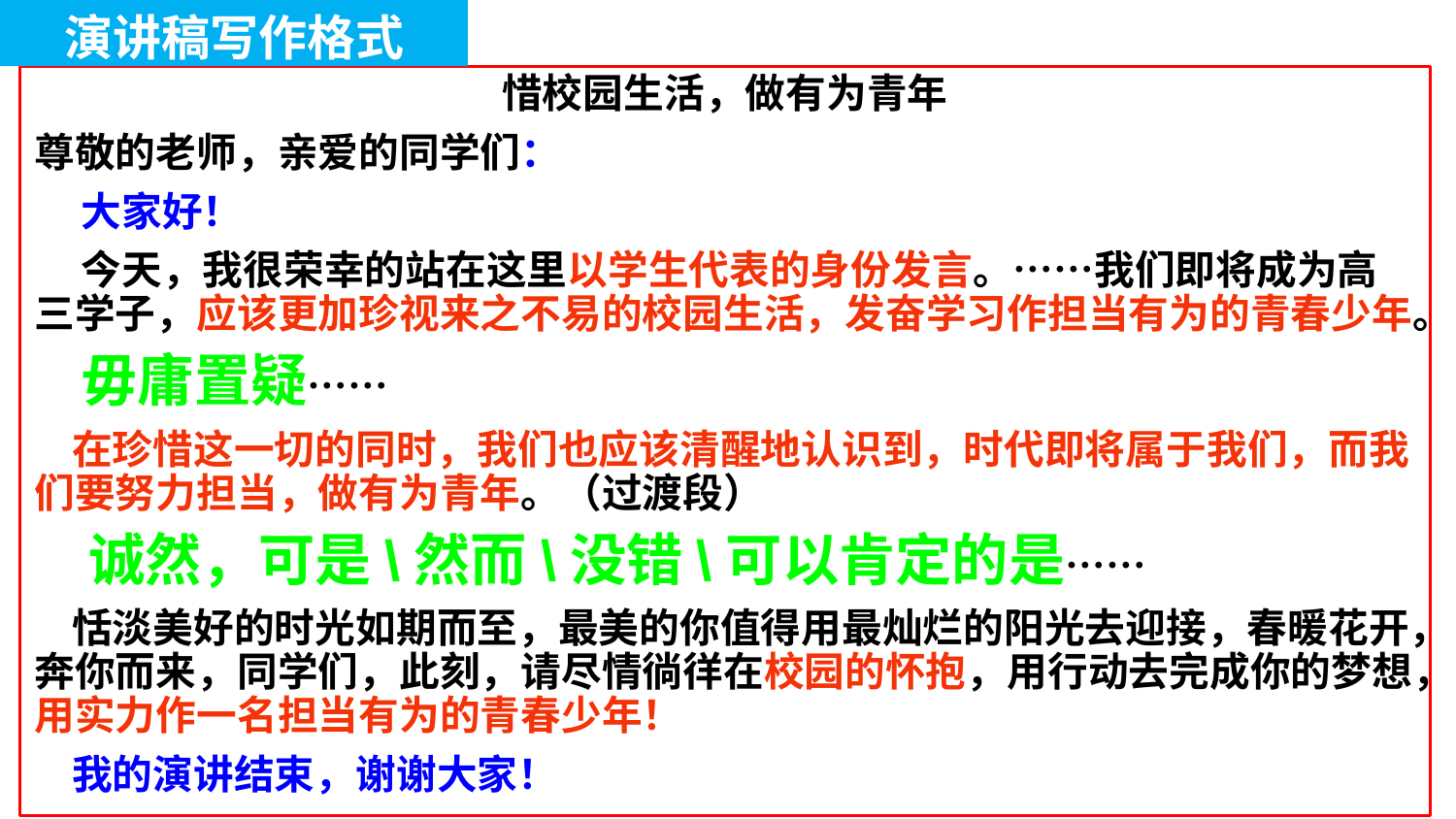

演讲稿写作格式
惜校园生活，做有为青年
尊敬的老师，亲爱的同学们：
    大家好！
    今天，我很荣幸的站在这里以学生代表的身份发言。……我们即将成为高三学子，应该更加珍视来之不易的校园生活，发奋学习作担当有为的青春少年。
    毋庸置疑……
   在珍惜这一切的同时，我们也应该清醒地认识到，时代即将属于我们，而我们要努力担当，做有为青年。（过渡段）
    诚然，可是\然而\没错\可以肯定的是……
   恬淡美好的时光如期而至，最美的你值得用最灿烂的阳光去迎接，春暖花开，奔你而来，同学们，此刻，请尽情徜徉在校园的怀抱，用行动去完成你的梦想，用实力作一名担当有为的青春少年！
   我的演讲结束，谢谢大家！